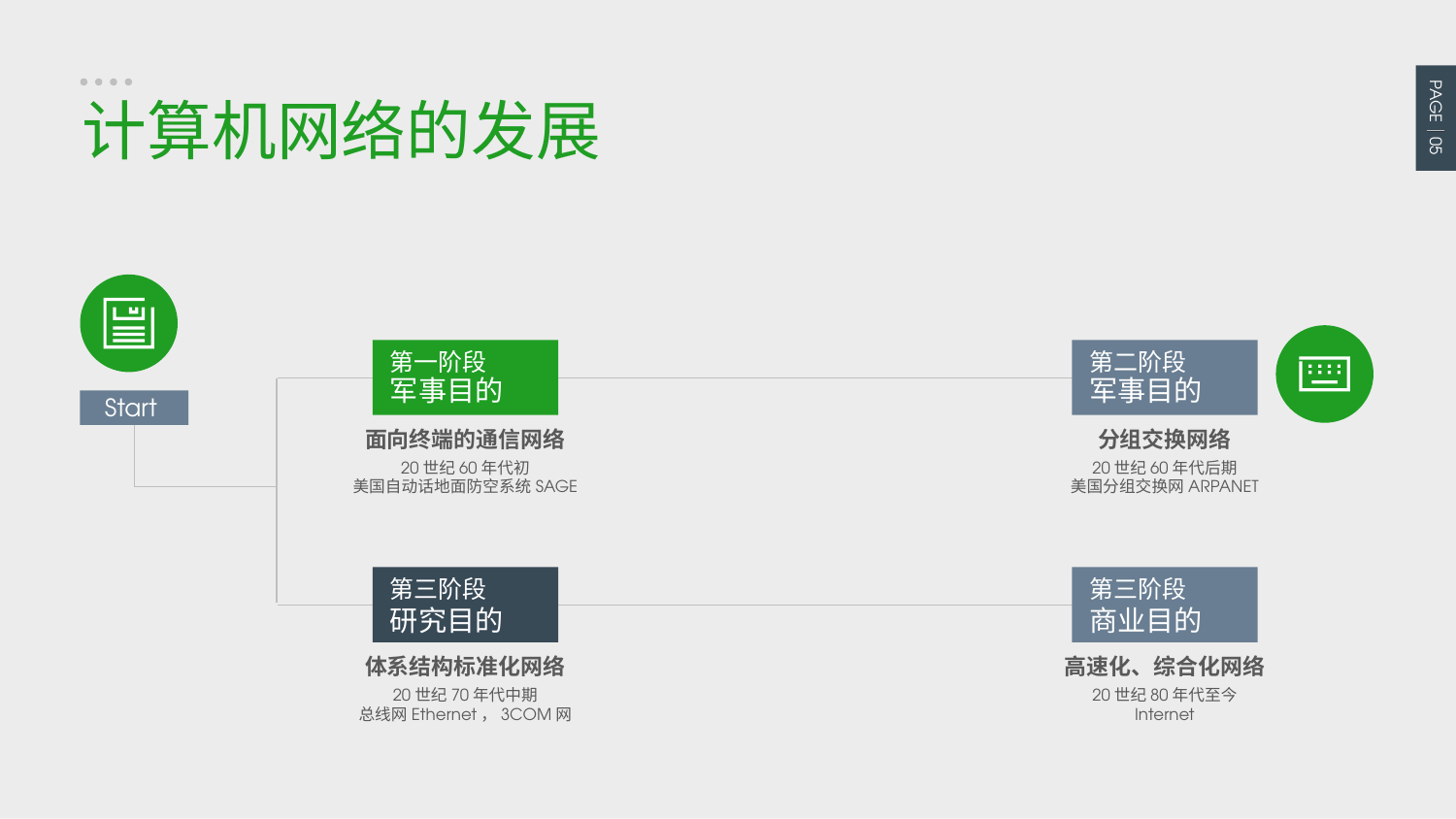

PAGE   05
计算机网络的发展

第一阶段
军事目的

第二阶段
军事目的

Start

面向终端的通信网络
20世纪60年代初
美国自动话地面防空系统SAGE
分组交换网络
20世纪60年代后期
美国分组交换网ARPANET
第三阶段
研究目的

第三阶段
商业目的

体系结构标准化网络
20世纪70年代中期
总线网Ethernet，3COM网
高速化、综合化网络
20世纪80年代至今
Internet